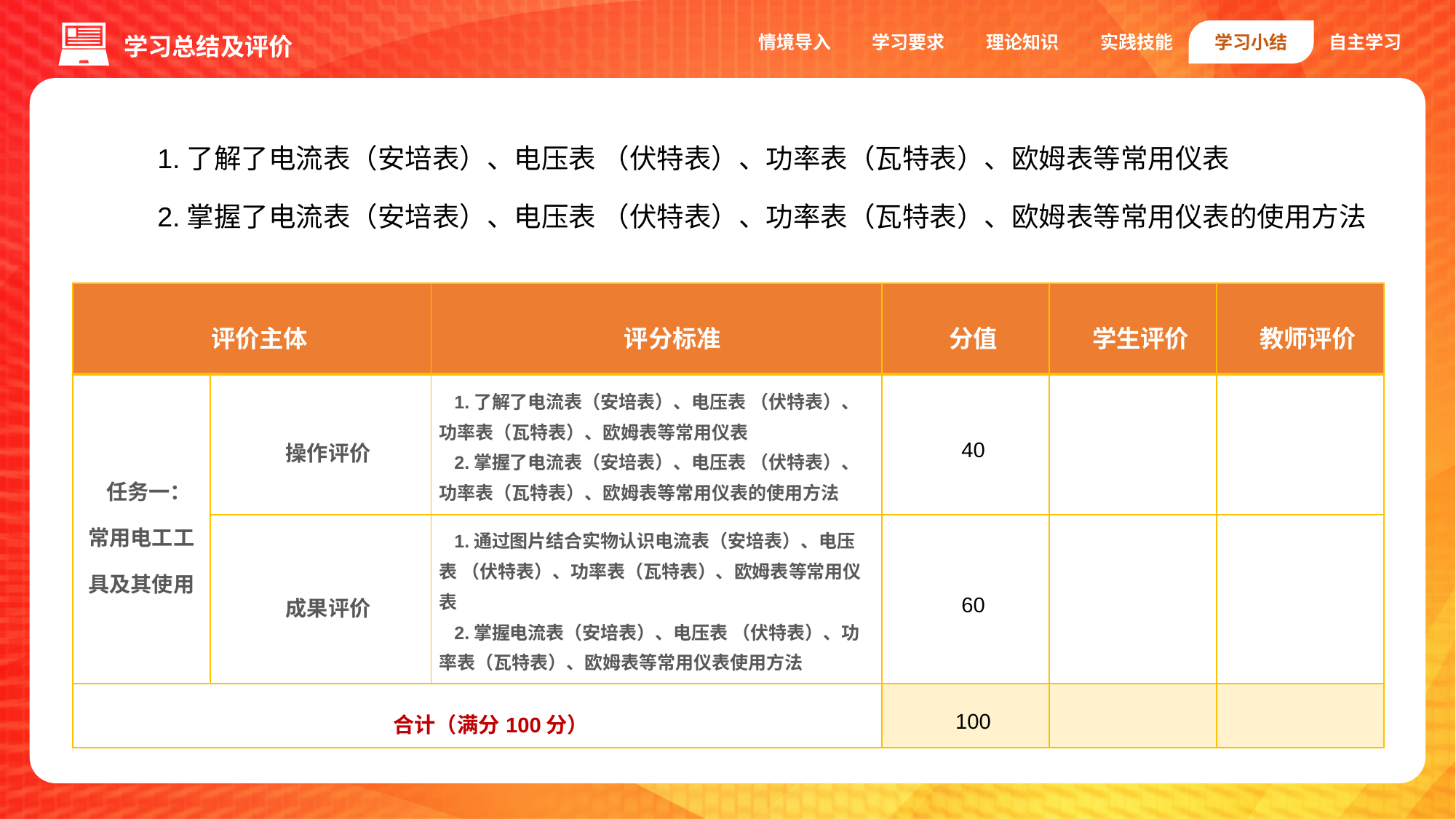

情境导入
学习要求
理论知识
实践技能
学习小结
自主学习

学习总结及评价
1.了解了电流表（安培表）、电压表 （伏特表）、功率表（瓦特表）、欧姆表等常用仪表
2.掌握了电流表（安培表）、电压表 （伏特表）、功率表（瓦特表）、欧姆表等常用仪表的使用方法
| 评价主体 |  | 评分标准 | 分值 | 学生评价 | 教师评价 |
| --- | --- | --- | --- | --- | --- |
| 任务一：常用电工工具及其使用 | 操作评价 | 1.了解了电流表（安培表）、电压表 （伏特表）、功率表（瓦特表）、欧姆表等常用仪表 2.掌握了电流表（安培表）、电压表 （伏特表）、功率表（瓦特表）、欧姆表等常用仪表的使用方法 | 40 |  |  |
|  | 成果评价 | 1.通过图片结合实物认识电流表（安培表）、电压表 （伏特表）、功率表（瓦特表）、欧姆表等常用仪表 2.掌握电流表（安培表）、电压表 （伏特表）、功率表（瓦特表）、欧姆表等常用仪表使用方法 | 60 |  |  |
| 合计（满分100分） |  |  | 100 |  |  |